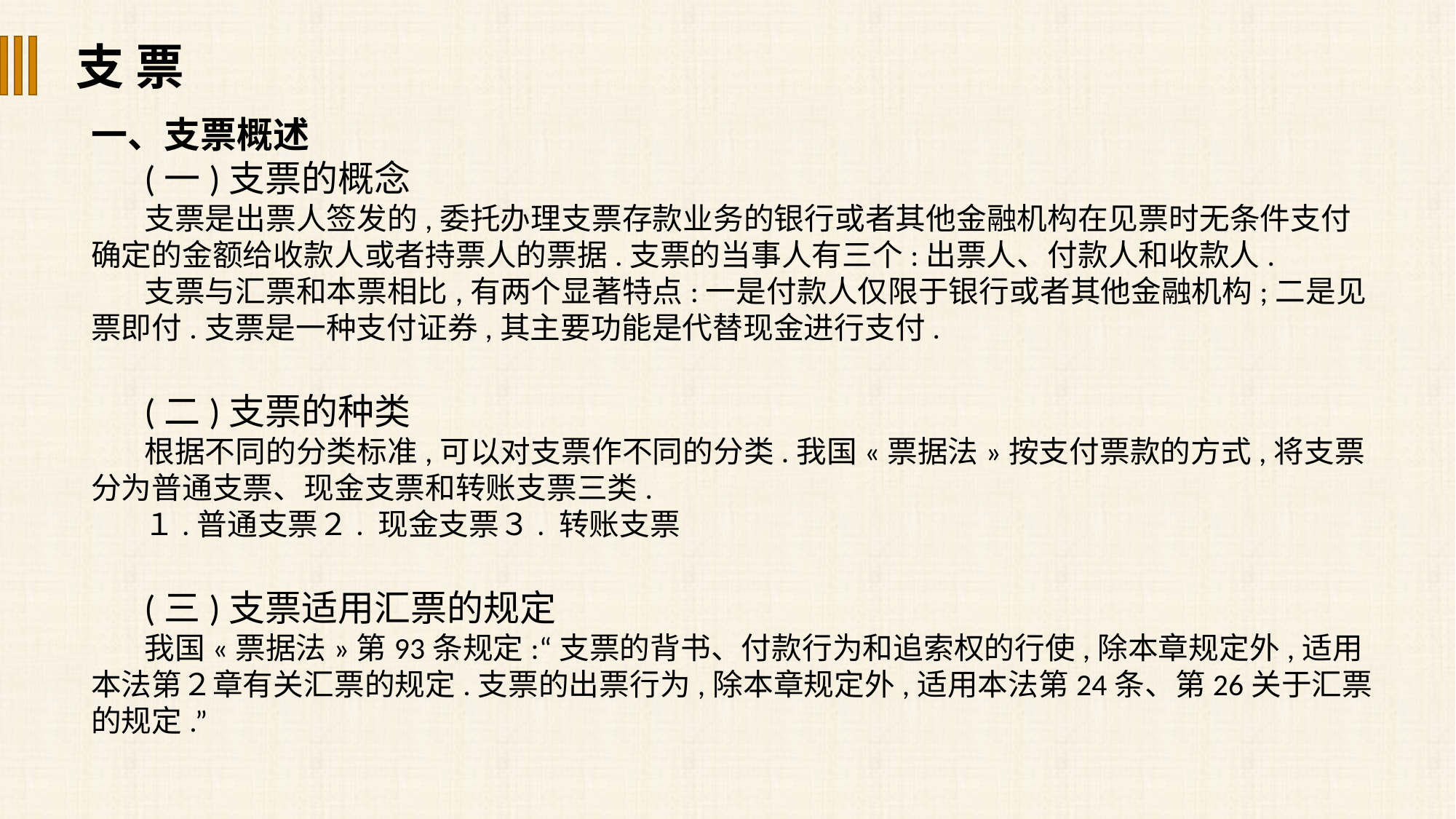

支 票

一、支票概述
(一)支票的概念
支票是出票人签发的,委托办理支票存款业务的银行或者其他金融机构在见票时无条件支付确定的金额给收款人或者持票人的票据.支票的当事人有三个:出票人、付款人和收款人.
支票与汇票和本票相比,有两个显著特点:一是付款人仅限于银行或者其他金融机构;二是见票即付.支票是一种支付证券,其主要功能是代替现金进行支付.

(二)支票的种类
根据不同的分类标准,可以对支票作不同的分类.我国«票据法»按支付票款的方式,将支票分为普通支票、现金支票和转账支票三类.
１.普通支票２. 现金支票３. 转账支票

(三)支票适用汇票的规定
我国«票据法»第93条规定:“支票的背书、付款行为和追索权的行使,除本章规定外,适用本法第２章有关汇票的规定.支票的出票行为,除本章规定外,适用本法第24条、第26关于汇票的规定.”